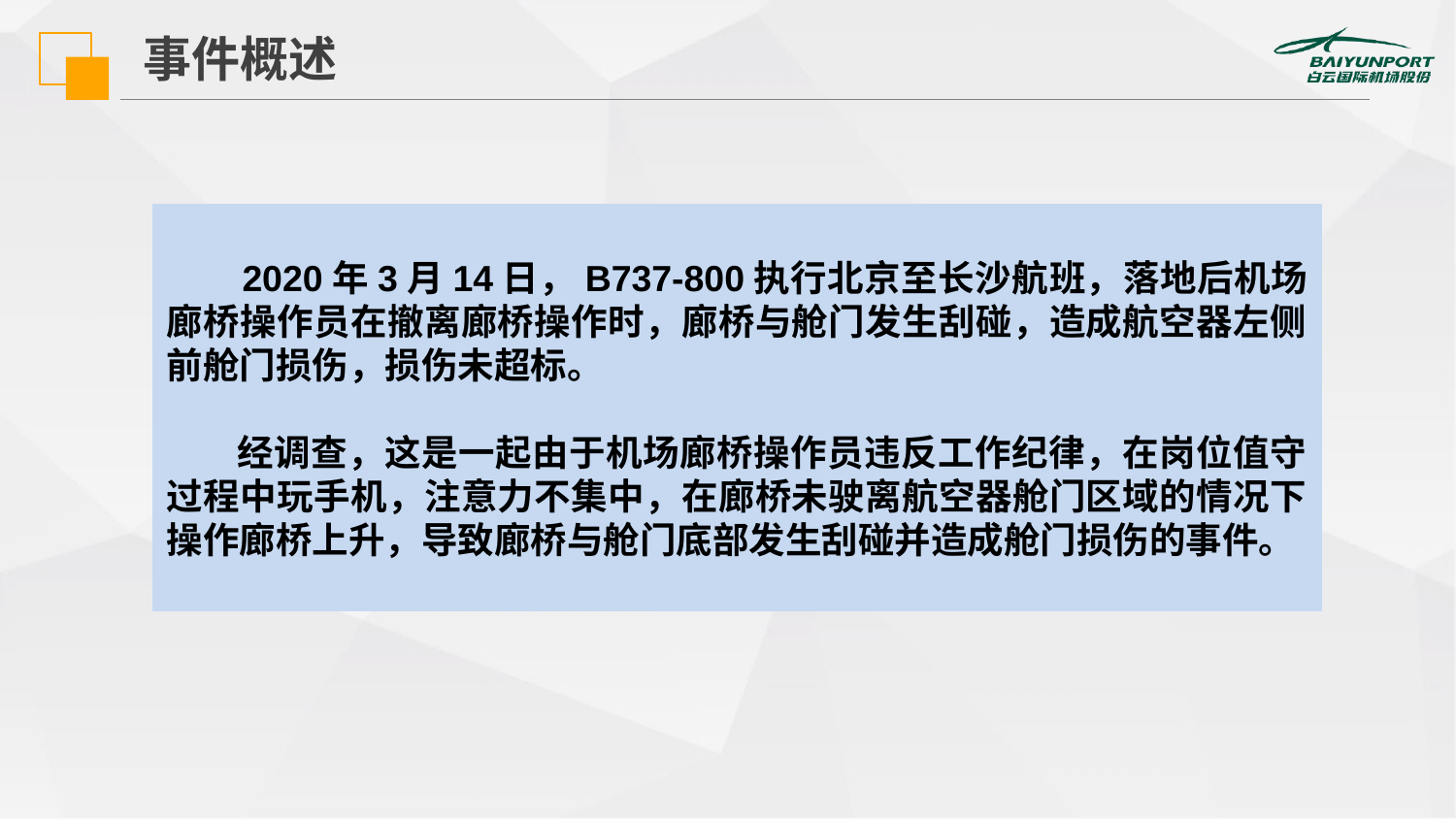

事件概述

       2020年3月14日，B737-800执行北京至长沙航班，落地后机场廊桥操作员在撤离廊桥操作时，廊桥与舱门发生刮碰，造成航空器左侧前舱门损伤，损伤未超标。

       经调查，这是一起由于机场廊桥操作员违反工作纪律，在岗位值守过程中玩手机，注意力不集中，在廊桥未驶离航空器舱门区域的情况下操作廊桥上升，导致廊桥与舱门底部发生刮碰并造成舱门损伤的事件。